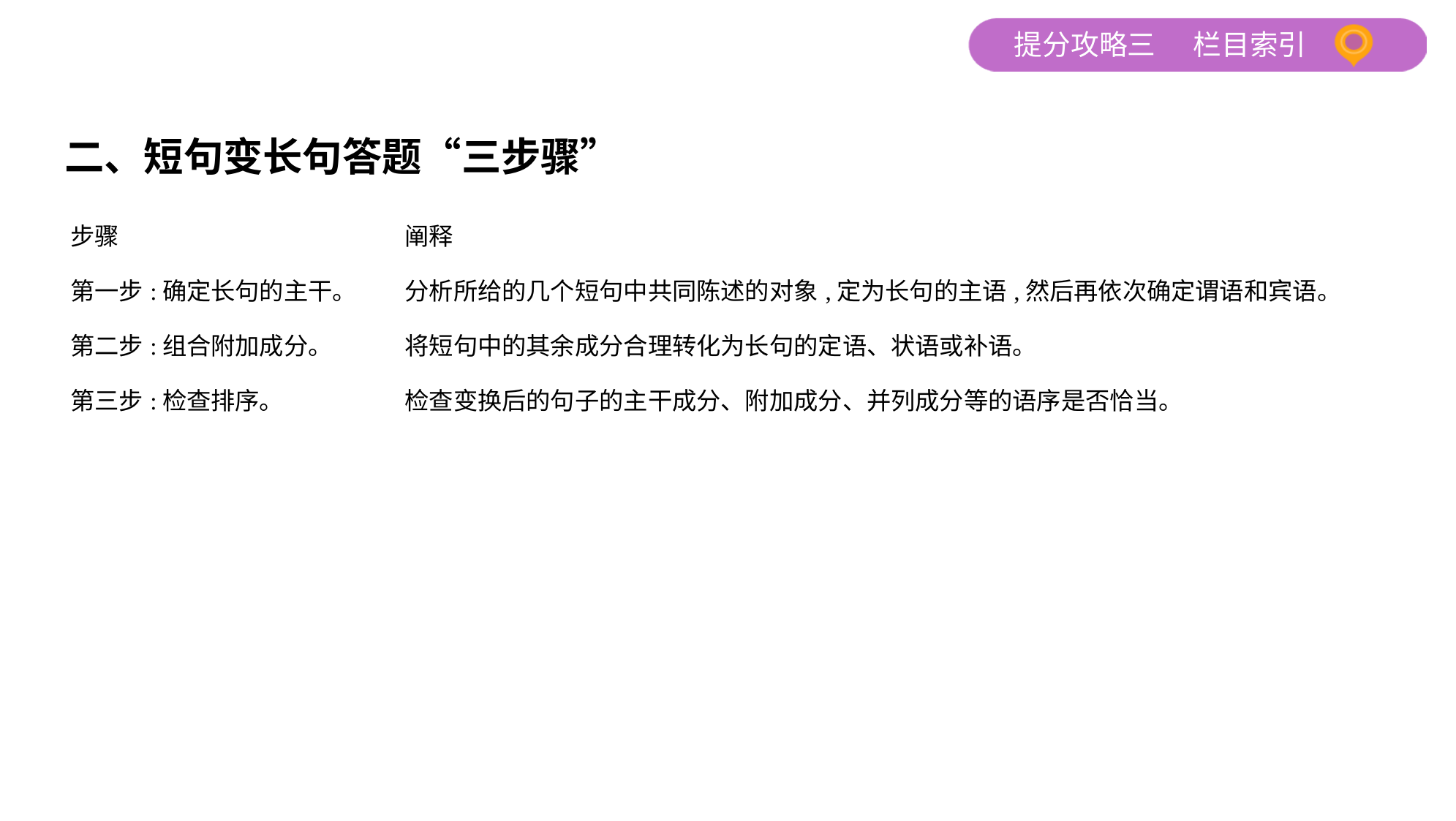

二、短句变长句答题“三步骤”
| 步骤 | 阐释 |
| --- | --- |
| 第一步:确定长句的主干。 | 分析所给的几个短句中共同陈述的对象,定为长句的主语,然后再依次确定谓语和宾语。 |
| 第二步:组合附加成分。 | 将短句中的其余成分合理转化为长句的定语、状语或补语。 |
| 第三步:检查排序。 | 检查变换后的句子的主干成分、附加成分、并列成分等的语序是否恰当。 |